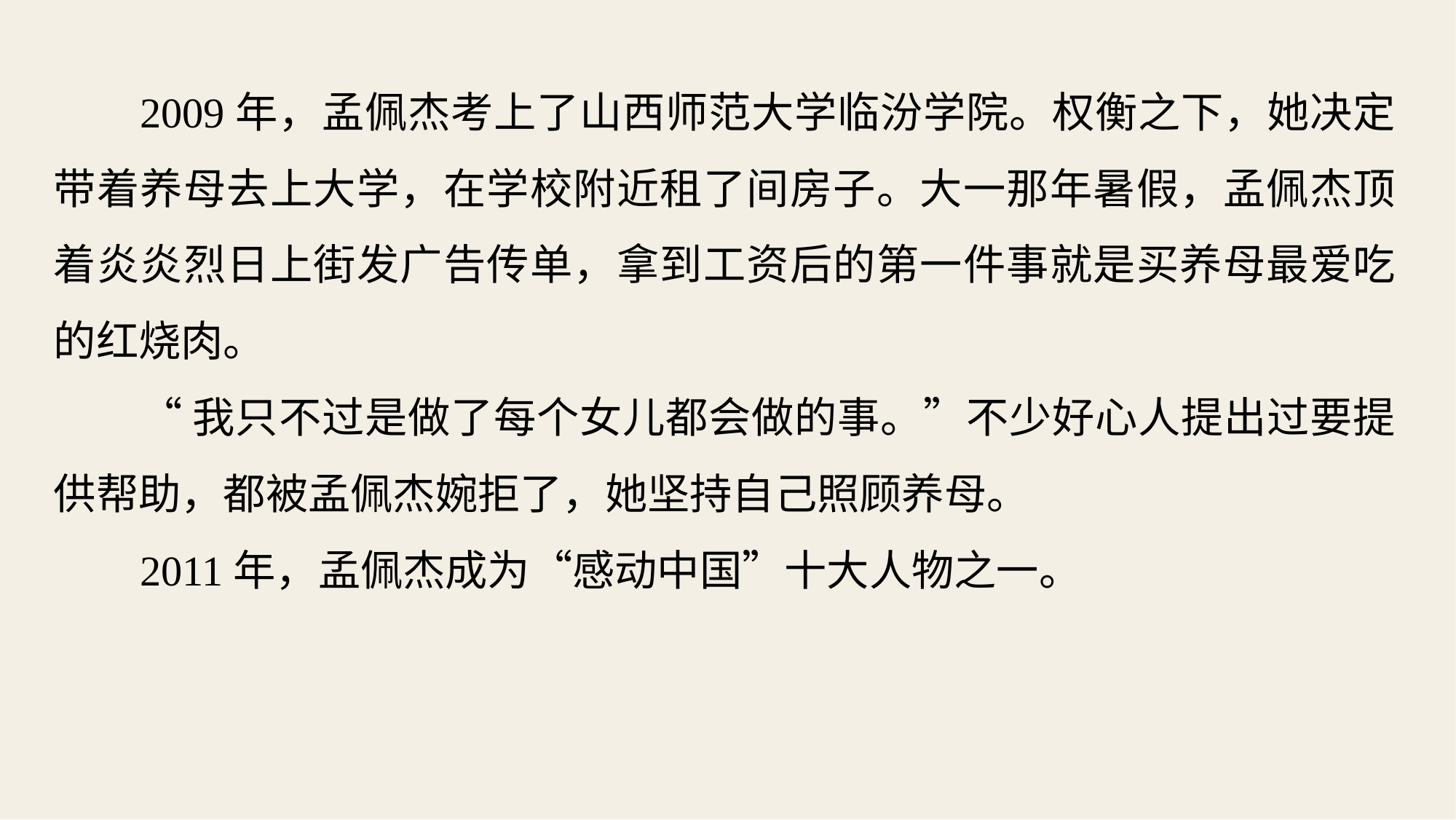

2009年，孟佩杰考上了山西师范大学临汾学院。权衡之下，她决定带着养母去上大学，在学校附近租了间房子。大一那年暑假，孟佩杰顶着炎炎烈日上街发广告传单，拿到工资后的第一件事就是买养母最爱吃的红烧肉。
“我只不过是做了每个女儿都会做的事。”不少好心人提出过要提供帮助，都被孟佩杰婉拒了，她坚持自己照顾养母。
2011年，孟佩杰成为“感动中国”十大人物之一。